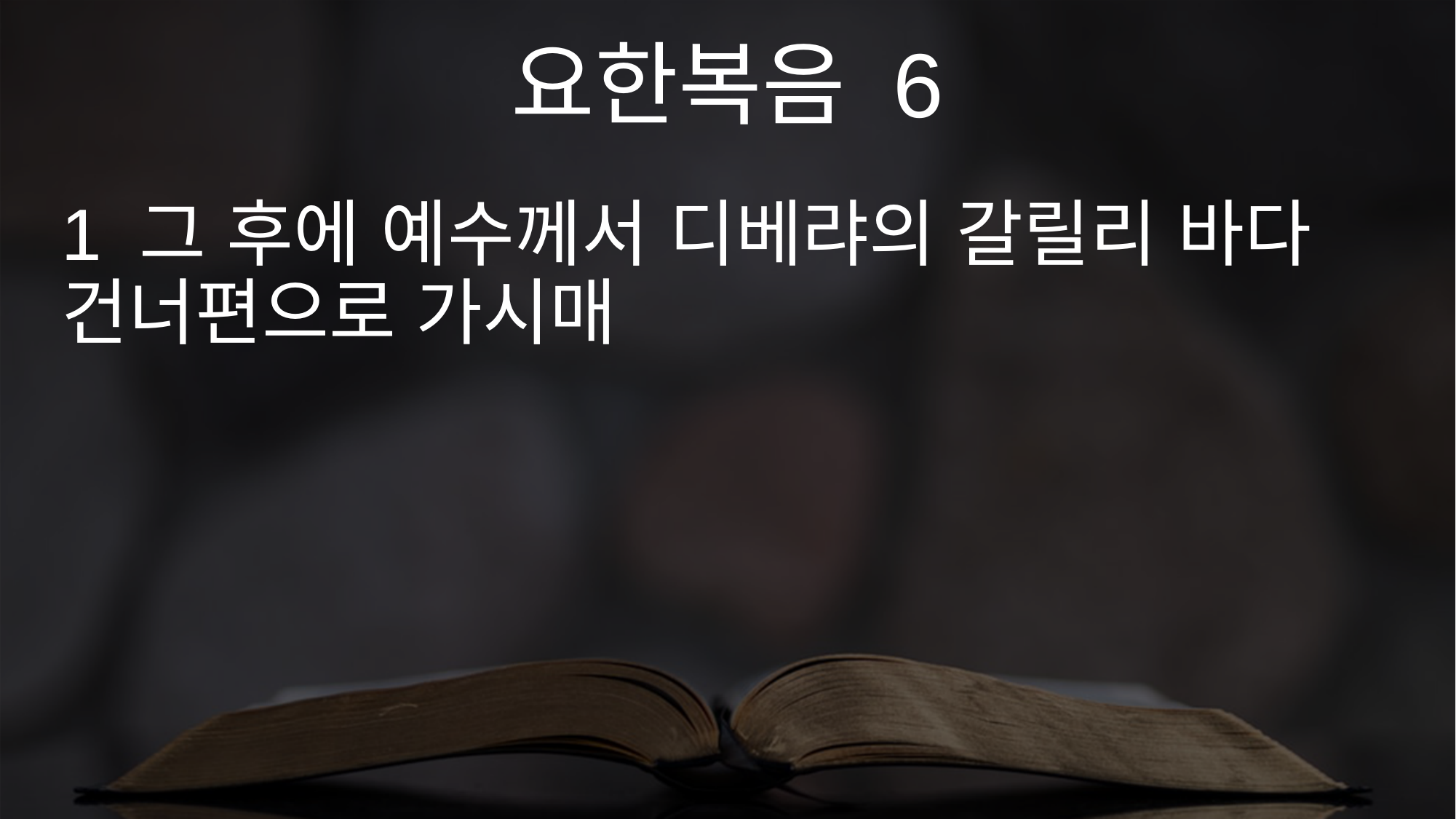

요한복음 6
1 그 후에 예수께서 디베랴의 갈릴리 바다 건너편으로 가시매